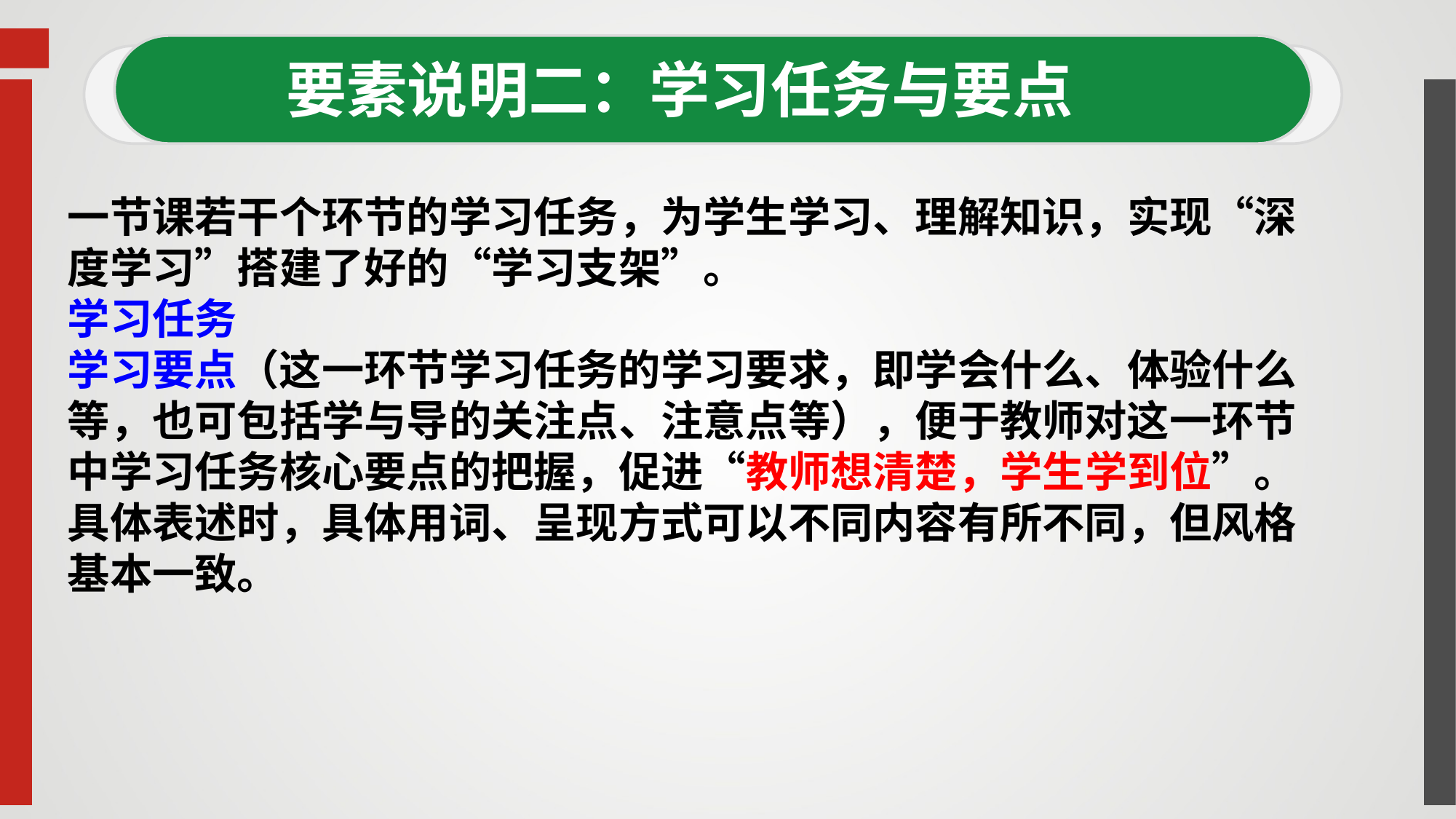

要素说明二：学习任务与要点

一节课若干个环节的学习任务，为学生学习、理解知识，实现“深度学习”搭建了好的“学习支架”。
学习任务
学习要点（这一环节学习任务的学习要求，即学会什么、体验什么等，也可包括学与导的关注点、注意点等），便于教师对这一环节中学习任务核心要点的把握，促进“教师想清楚，学生学到位”。
具体表述时，具体用词、呈现方式可以不同内容有所不同，但风格基本一致。